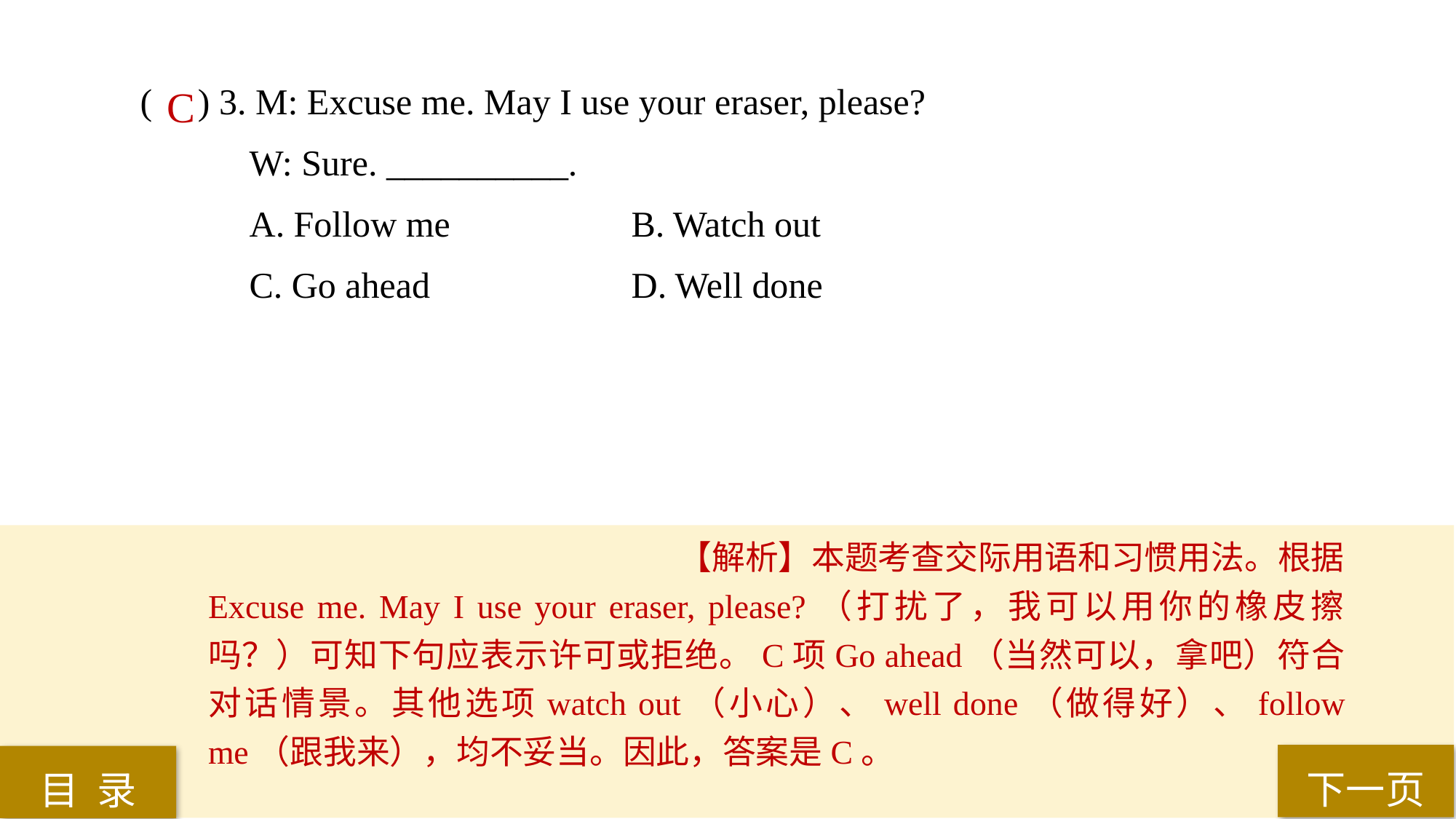

(     ) 3. M: Excuse me. May I use your eraser, please?
W: Sure. __________.
A. Follow me 		B. Watch out
C. Go ahead 		D. Well done
 C
【解析】本题考查交际用语和习惯用法。根据Excuse me. May I use your eraser, please?（打扰了，我可以用你的橡皮擦吗？）可知下句应表示许可或拒绝。C项Go ahead（当然可以，拿吧）符合对话情景。其他选项watch out（小心）、well done（做得好）、follow me（跟我来），均不妥当。因此，答案是C。